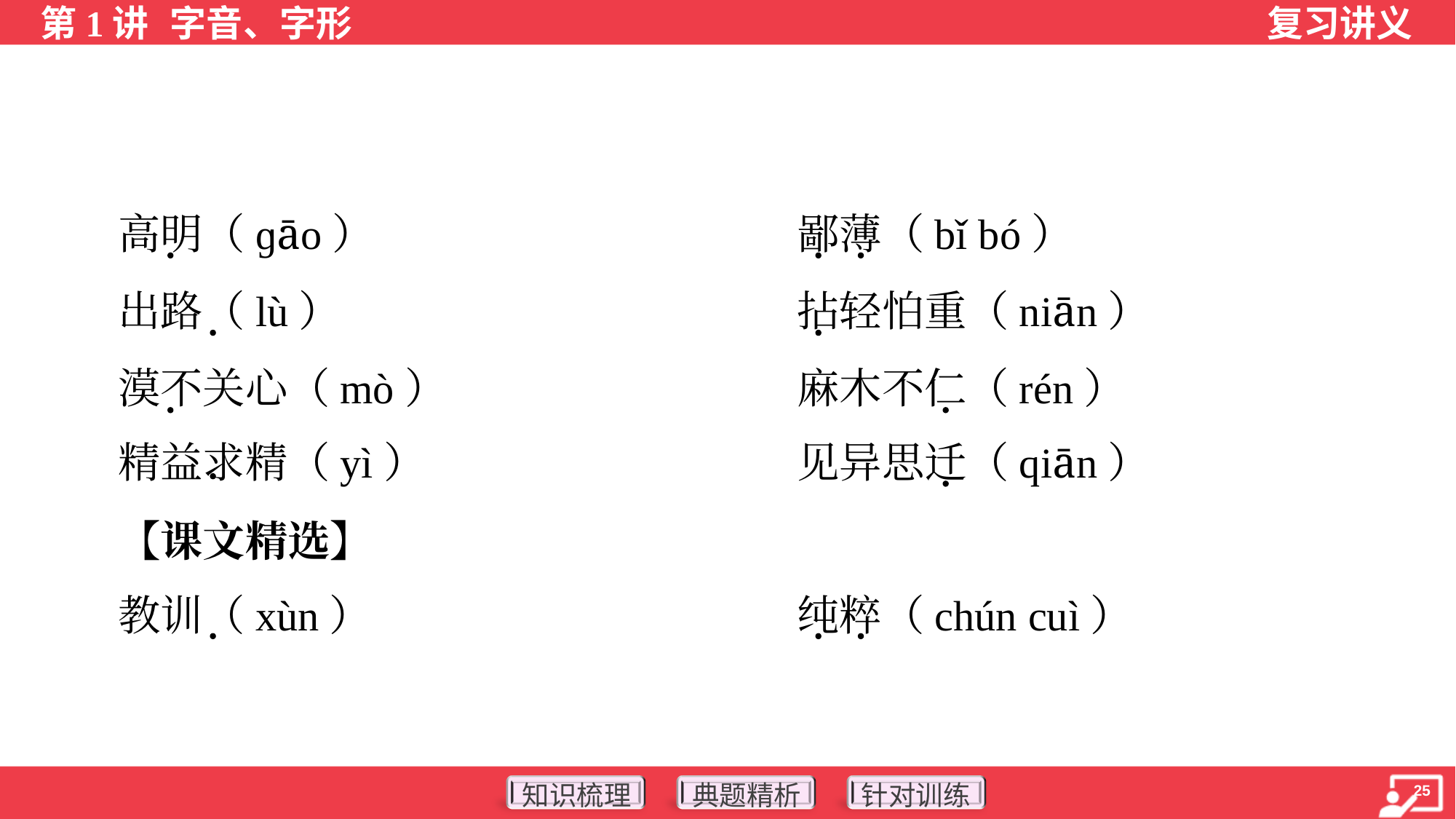

高明（ɡāo）	鄙薄（bǐ bó）
    出路（lù）	拈轻怕重（niān）
    漠不关心（mò）	麻木不仁（rén）
    精益求精（yì）	见异思迁（qiān）

    【课文精选】
    教训（xùn）	纯粹（chún cuì）